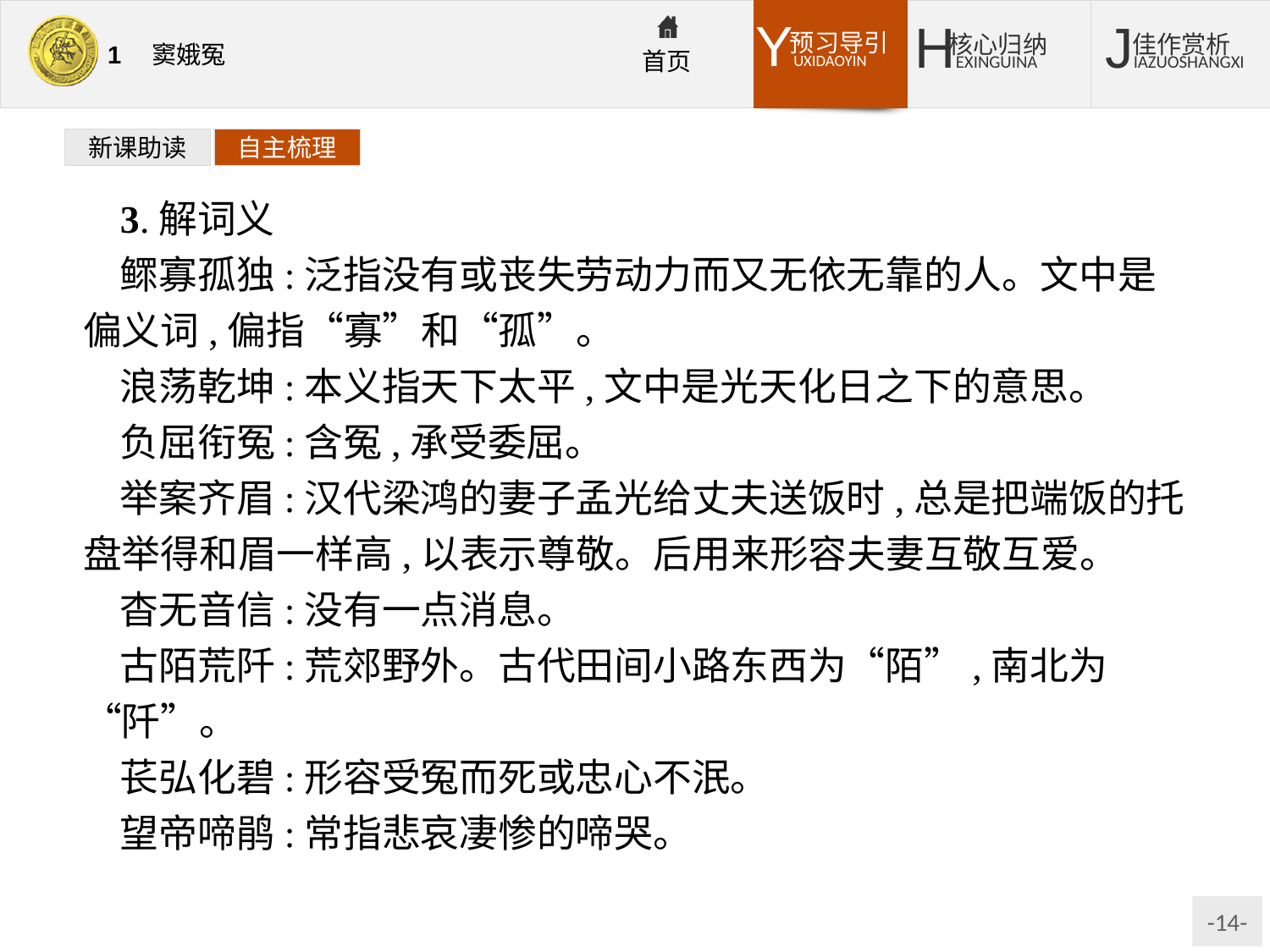

新课助读
自主梳理
3.解词义
鳏寡孤独:泛指没有或丧失劳动力而又无依无靠的人。文中是偏义词,偏指“寡”和“孤”。
浪荡乾坤:本义指天下太平,文中是光天化日之下的意思。
负屈衔冤:含冤,承受委屈。
举案齐眉:汉代梁鸿的妻子孟光给丈夫送饭时,总是把端饭的托盘举得和眉一样高,以表示尊敬。后用来形容夫妻互敬互爱。
杳无音信:没有一点消息。
古陌荒阡:荒郊野外。古代田间小路东西为“陌”,南北为“阡”。
苌弘化碧:形容受冤而死或忠心不泯。
望帝啼鹃:常指悲哀凄惨的啼哭。